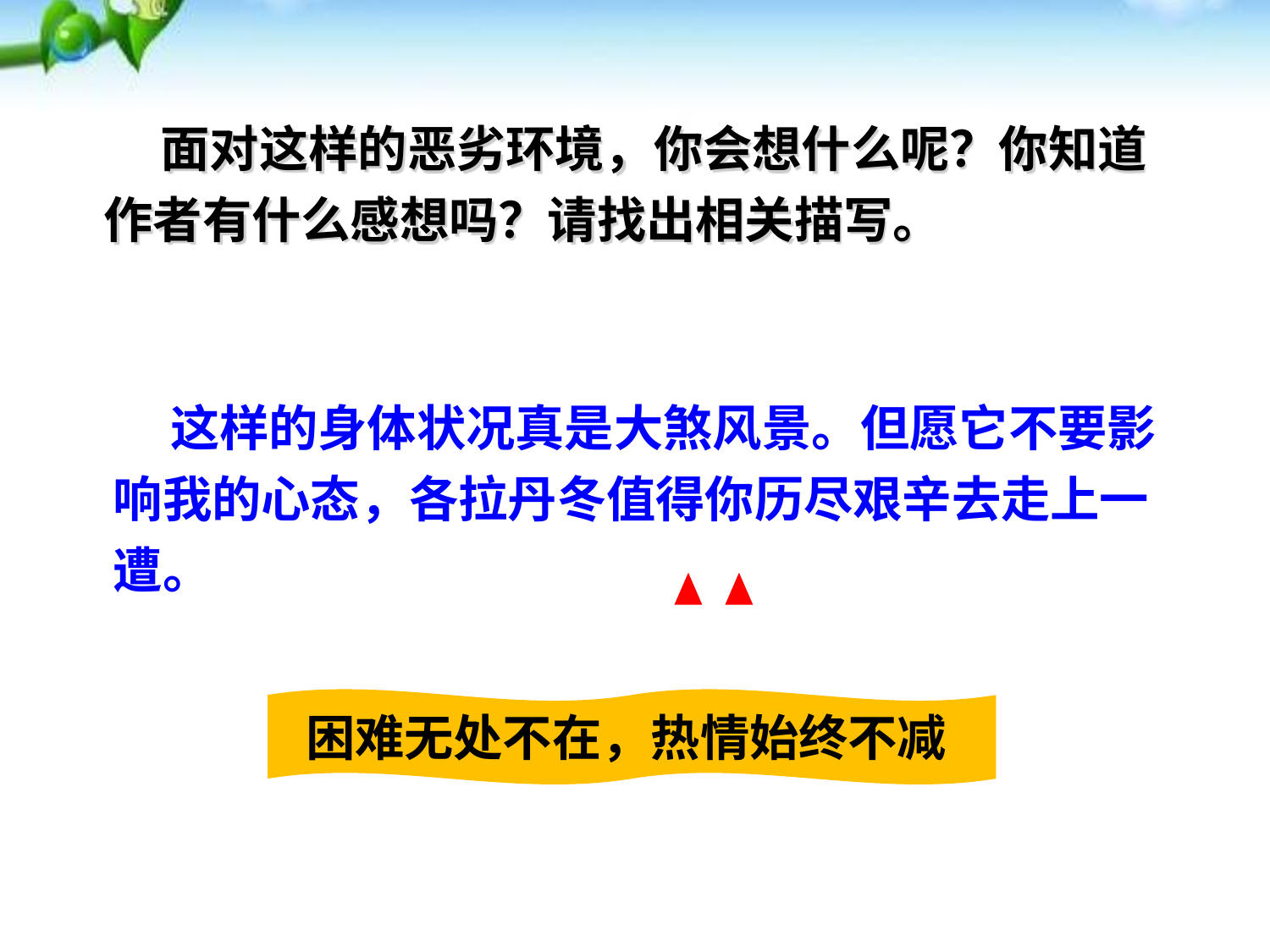

面对这样的恶劣环境，你会想什么呢？你知道作者有什么感想吗？请找出相关描写。
    这样的身体状况真是大煞风景。但愿它不要影响我的心态，各拉丹冬值得你历尽艰辛去走上一遭。

困难无处不在，热情始终不减